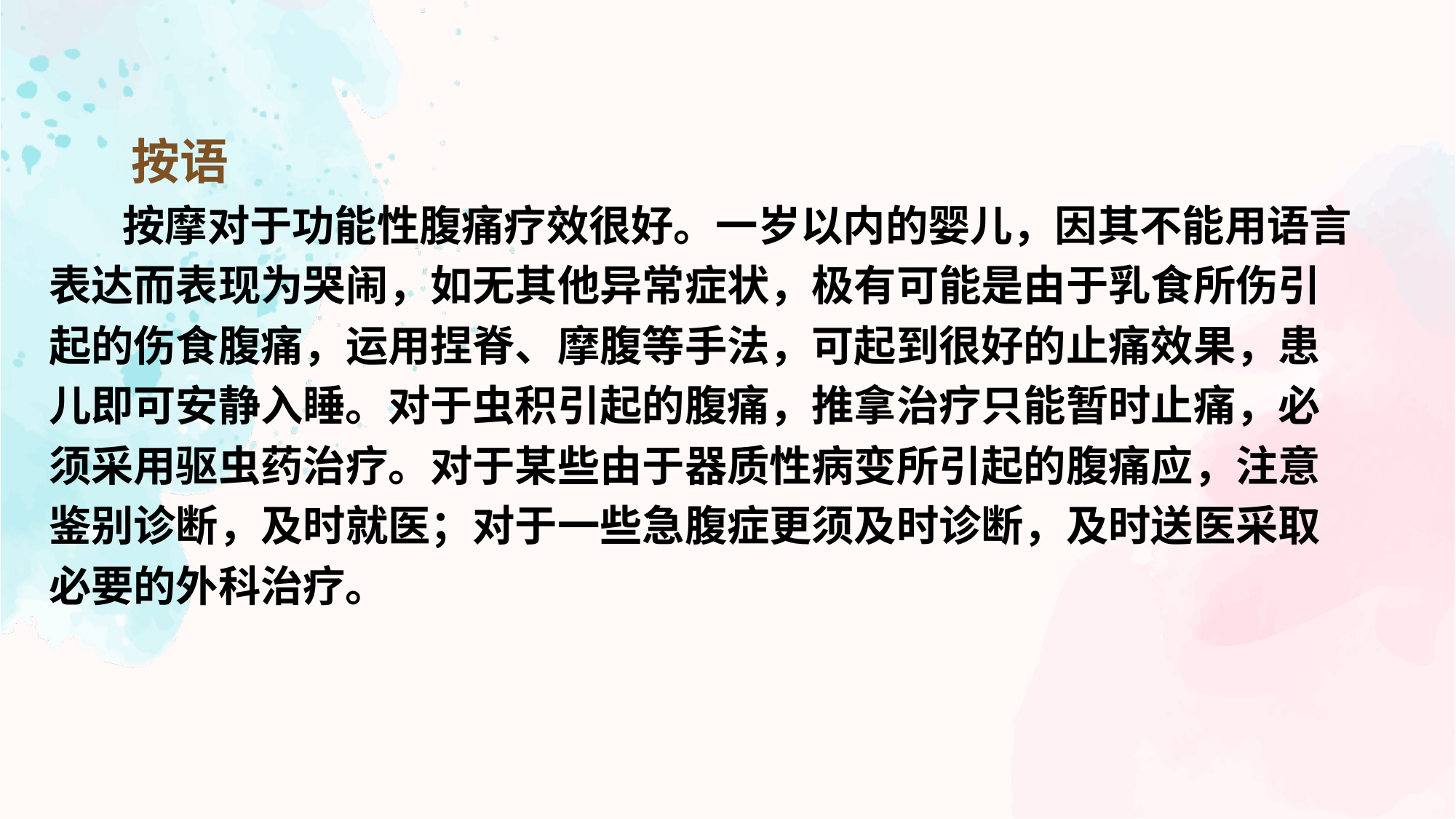

按语
     按摩对于功能性腹痛疗效很好。一岁以内的婴儿，因其不能用语言表达而表现为哭闹，如无其他异常症状，极有可能是由于乳食所伤引起的伤食腹痛，运用捏脊、摩腹等手法，可起到很好的止痛效果，患儿即可安静入睡。对于虫积引起的腹痛，推拿治疗只能暂时止痛，必须采用驱虫药治疗。对于某些由于器质性病变所引起的腹痛应，注意鉴别诊断，及时就医；对于一些急腹症更须及时诊断，及时送医采取必要的外科治疗。